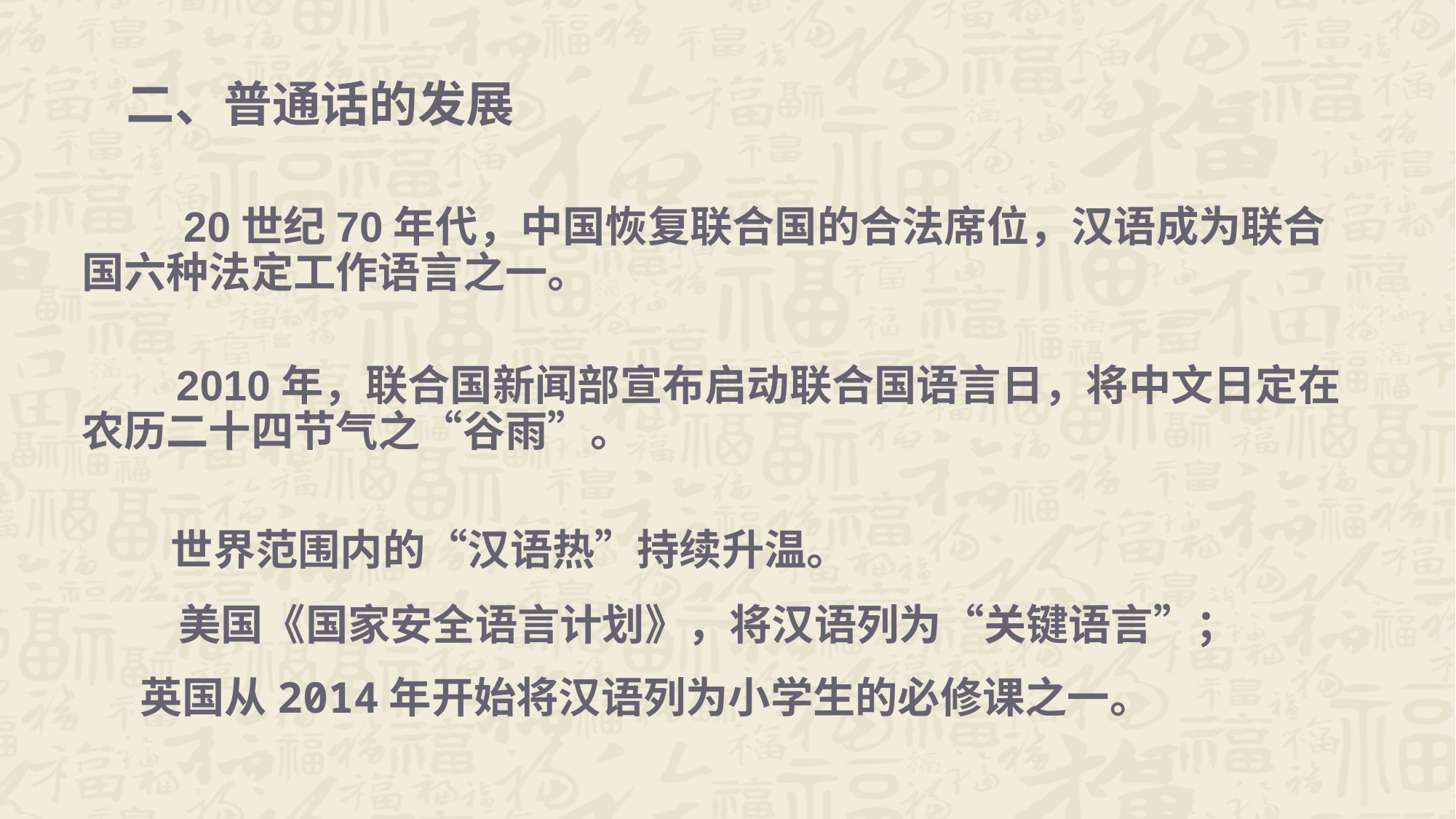

# 二、普通话的发展
          20世纪70年代，中国恢复联合国的合法席位，汉语成为联合国六种法定工作语言之一。

        2010年，联合国新闻部宣布启动联合国语言日，将中文日定在农历二十四节气之“谷雨”。

       世界范围内的“汉语热”持续升温。
         美国《国家安全语言计划》，将汉语列为“关键语言”；
     英国从2014年开始将汉语列为小学生的必修课之一。